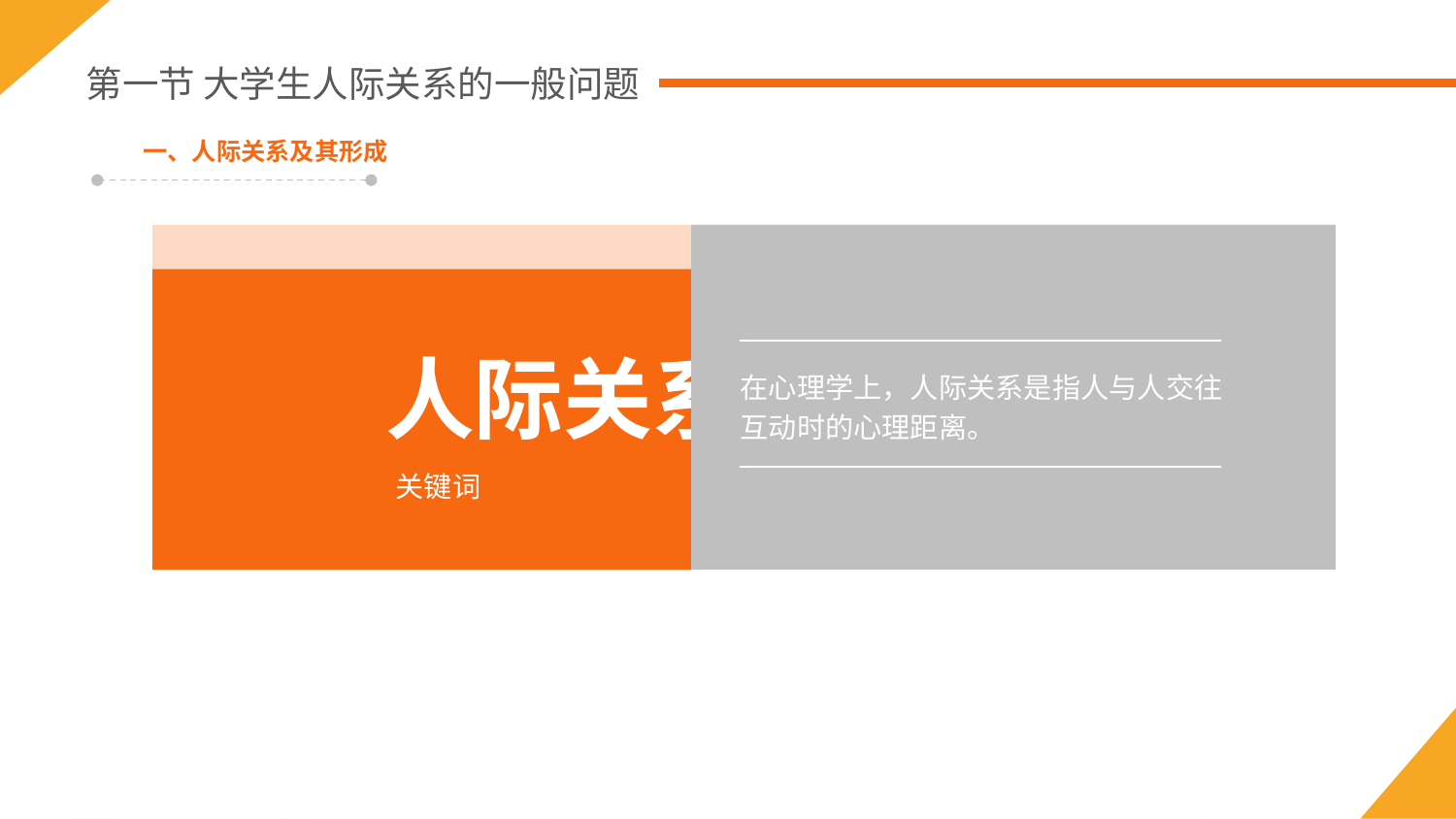

第一节 大学生人际关系的一般问题
一、人际关系及其形成

人际关系
在心理学上，人际关系是指人与人交往互动时的心理距离。
关键词